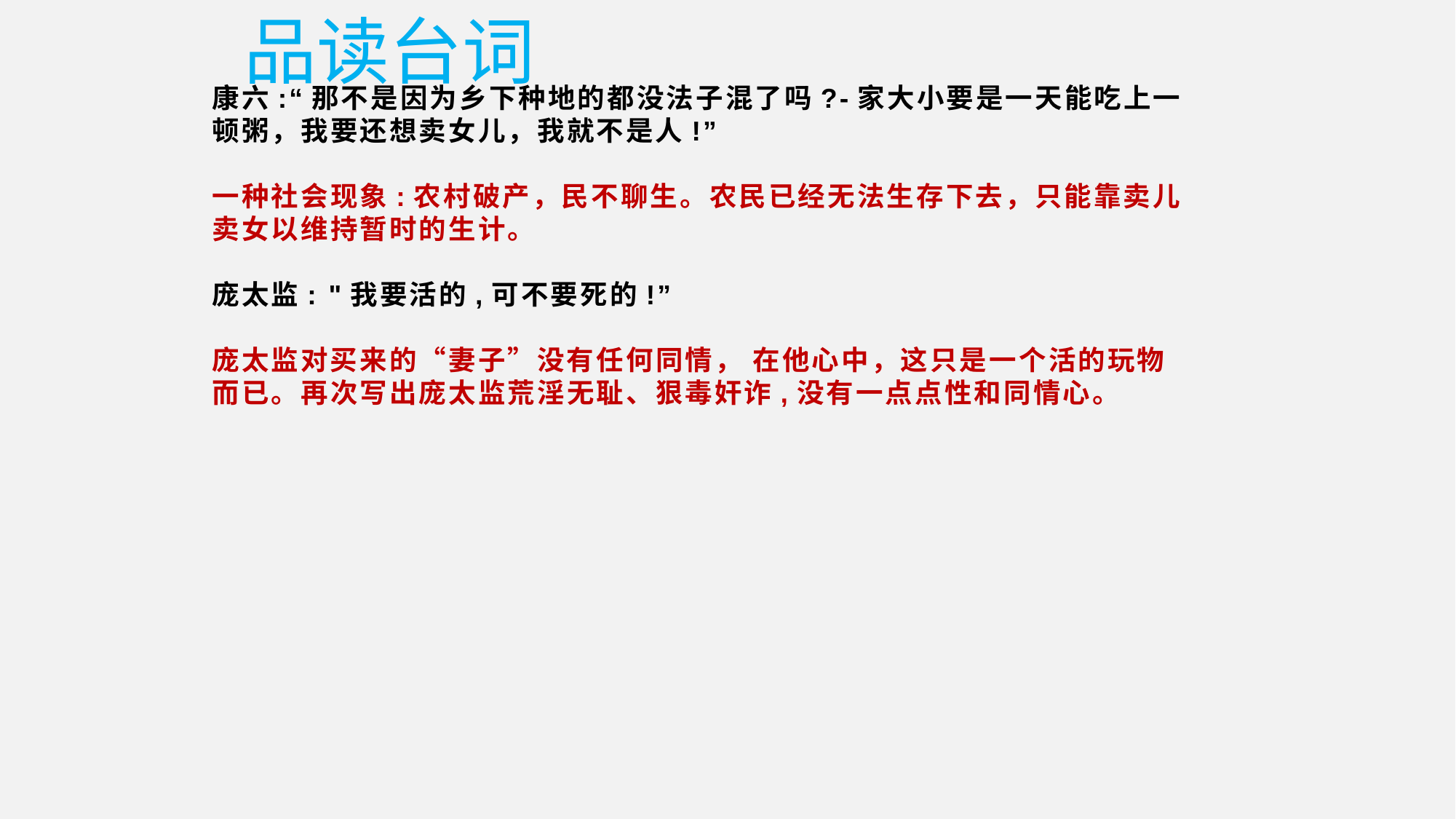

品读台词
康六:“那不是因为乡下种地的都没法子混了吗?-家大小要是一天能吃上一 顿粥，我要还想卖女儿，我就不是人!”

一种社会现象:农村破产，民不聊生。农民已经无法生存下去，只能靠卖儿卖女以维持暂时的生计。

庞太监: "我要活的,可不要死的!”

庞太监对买来的“妻子”没有任何同情， 在他心中，这只是一个活的玩物而已。再次写出庞太监荒淫无耻、狠毒奸诈,没有一点点性和同情心。